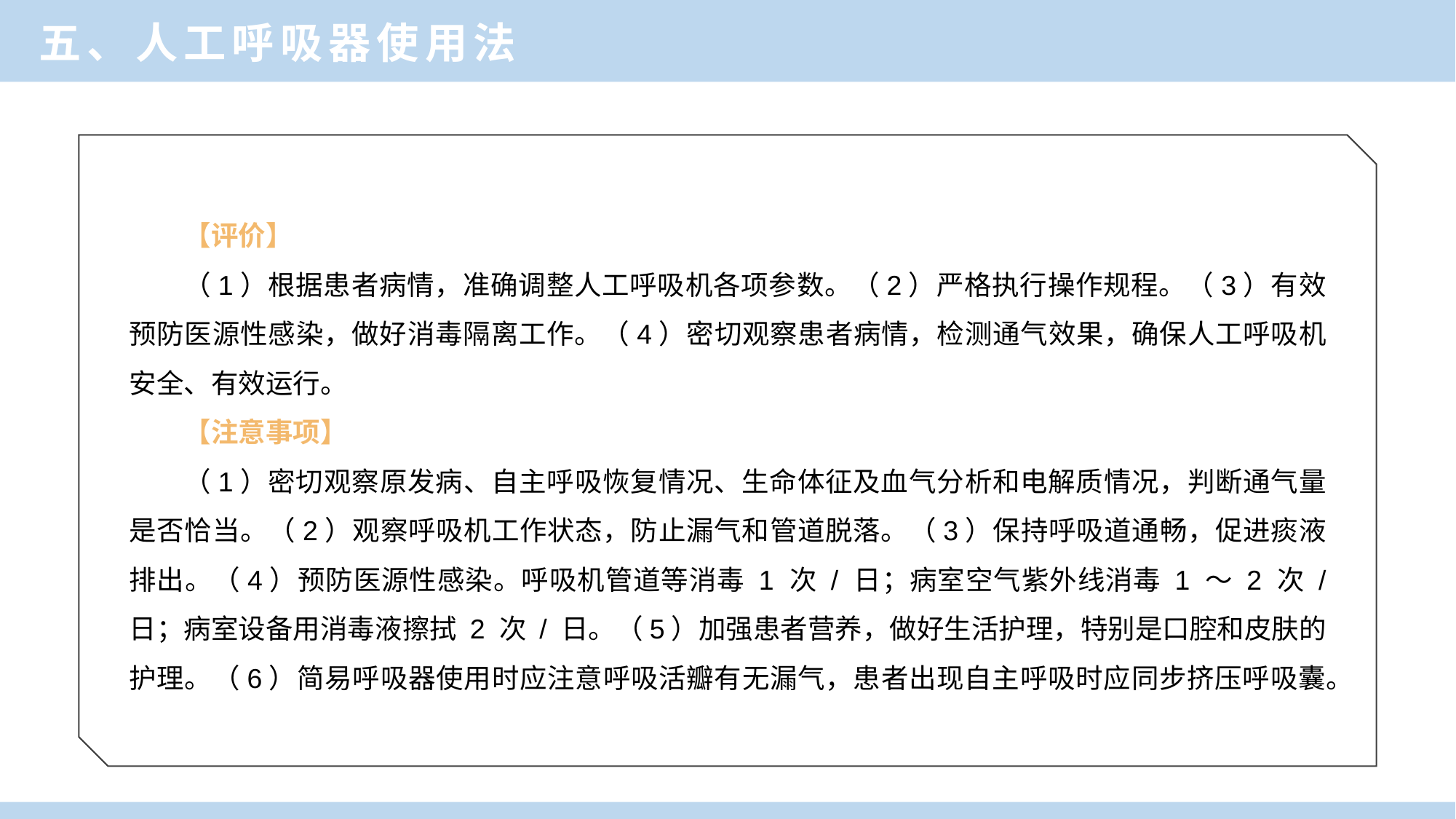

五、人工呼吸器使用法

【评价】
（1）根据患者病情，准确调整人工呼吸机各项参数。（2）严格执行操作规程。（3）有效预防医源性感染，做好消毒隔离工作。（4）密切观察患者病情，检测通气效果，确保人工呼吸机安全、有效运行。
【注意事项】
（1）密切观察原发病、自主呼吸恢复情况、生命体征及血气分析和电解质情况，判断通气量是否恰当。（2）观察呼吸机工作状态，防止漏气和管道脱落。（3）保持呼吸道通畅，促进痰液排出。（4）预防医源性感染。呼吸机管道等消毒 1 次 / 日；病室空气紫外线消毒 1 ～ 2 次 / 日；病室设备用消毒液擦拭 2 次 / 日。（5）加强患者营养，做好生活护理，特别是口腔和皮肤的护理。（6）简易呼吸器使用时应注意呼吸活瓣有无漏气，患者出现自主呼吸时应同步挤压呼吸囊。